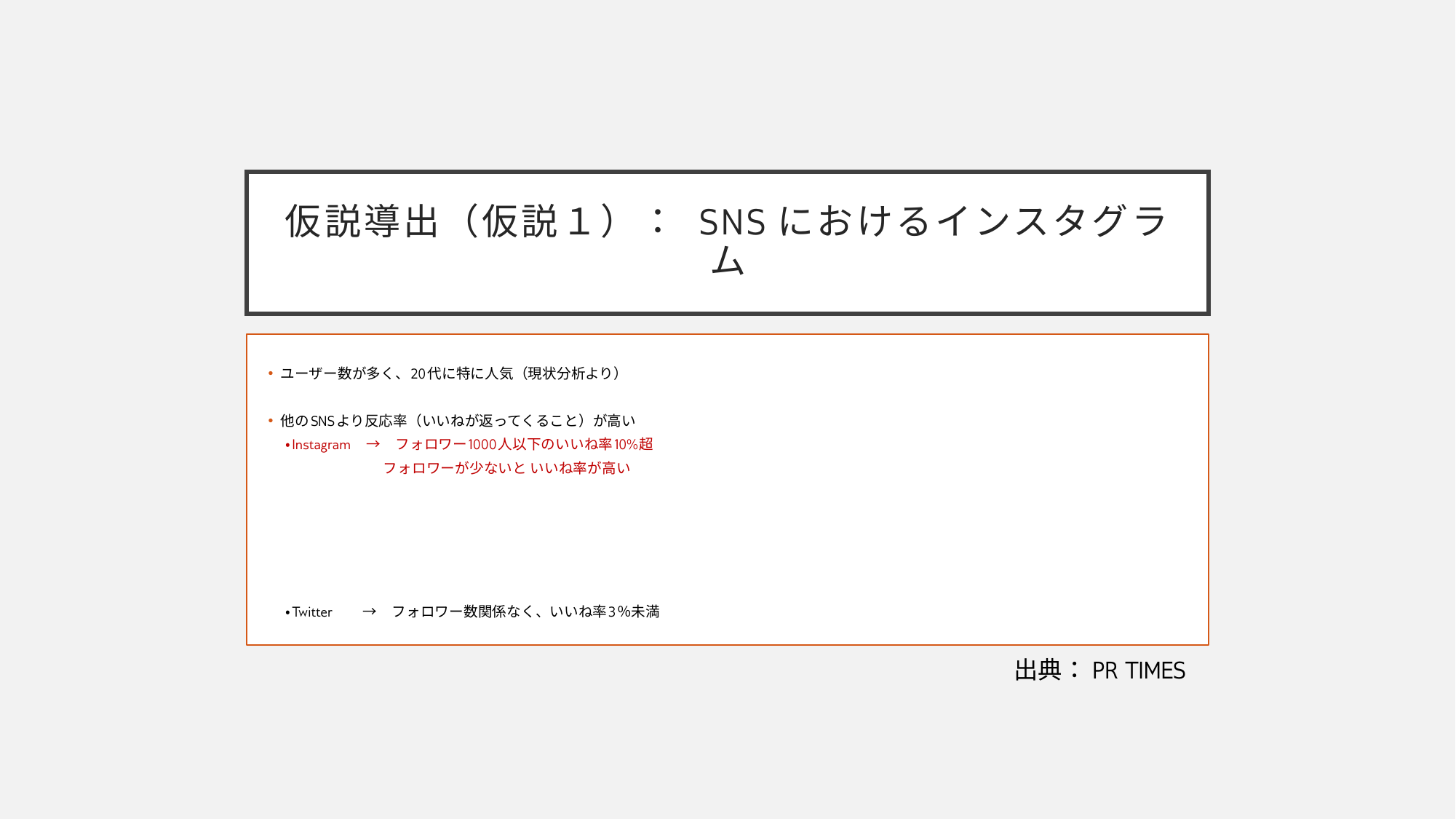

# 仮説導出（仮説１）： SNSにおけるインスタグラム
ユーザー数が多く、20代に特に人気（現状分析より）

他のSNSより反応率（いいねが返ってくること）が高い
     ・Instagram　→　フォロワー1000人以下のいいね率10%超
                          　　フォロワーが少ないと いいね率が高い
     ・Twitter　　→　フォロワー数関係なく、いいね率3％未満
出典：PR TIMES